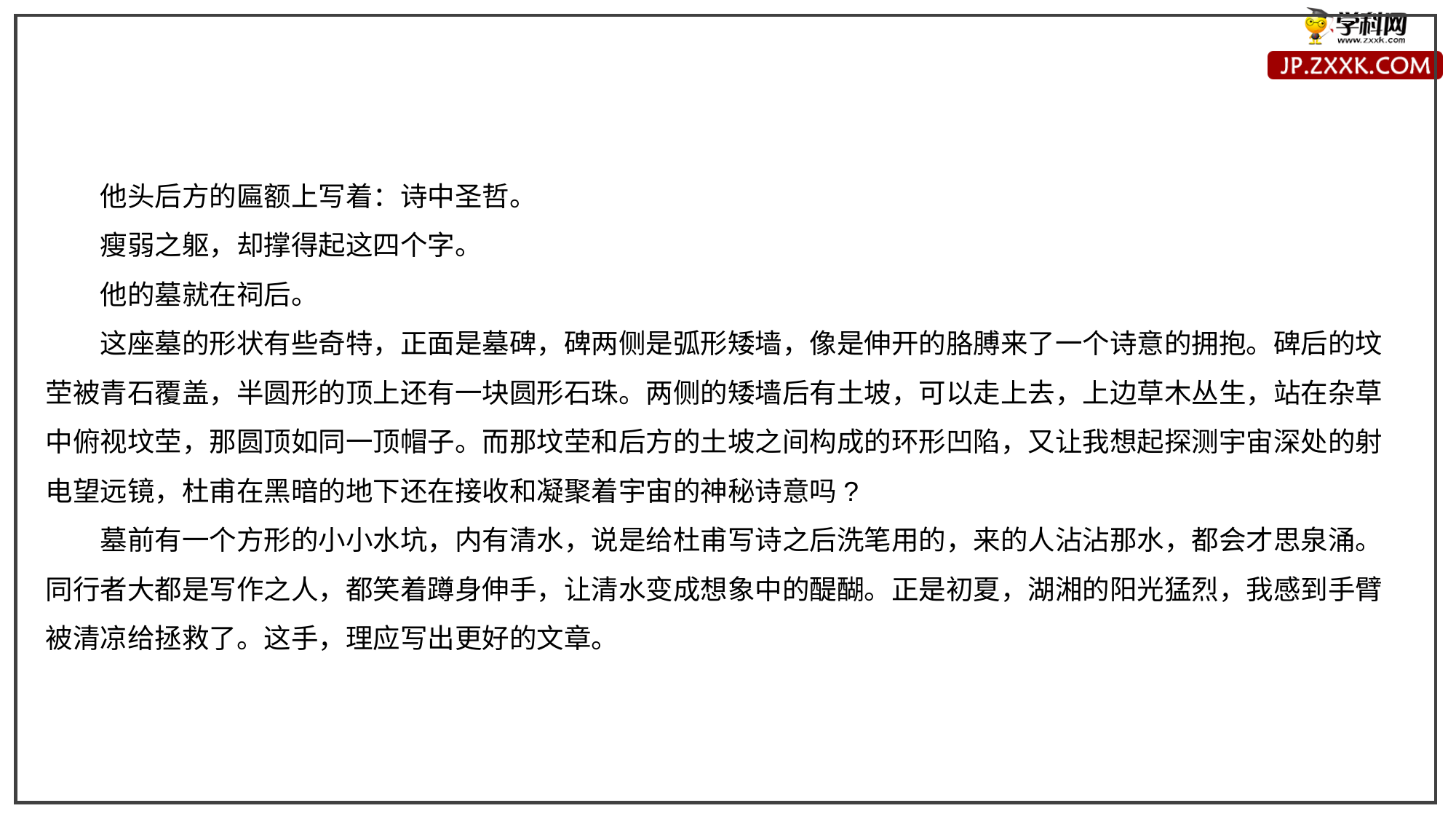

他头后方的匾额上写着：诗中圣哲。
瘦弱之躯，却撑得起这四个字。
他的墓就在祠后。
这座墓的形状有些奇特，正面是墓碑，碑两侧是弧形矮墙，像是伸开的胳膊来了一个诗意的拥抱。碑后的坟茔被青石覆盖，半圆形的顶上还有一块圆形石珠。两侧的矮墙后有土坡，可以走上去，上边草木丛生，站在杂草中俯视坟茔，那圆顶如同一顶帽子。而那坟茔和后方的土坡之间构成的环形凹陷，又让我想起探测宇宙深处的射电望远镜，杜甫在黑暗的地下还在接收和凝聚着宇宙的神秘诗意吗?
墓前有一个方形的小小水坑，内有清水，说是给杜甫写诗之后洗笔用的，来的人沾沾那水，都会才思泉涌。同行者大都是写作之人，都笑着蹲身伸手，让清水变成想象中的醍醐。正是初夏，湖湘的阳光猛烈，我感到手臂被清凉给拯救了。这手，理应写出更好的文章。